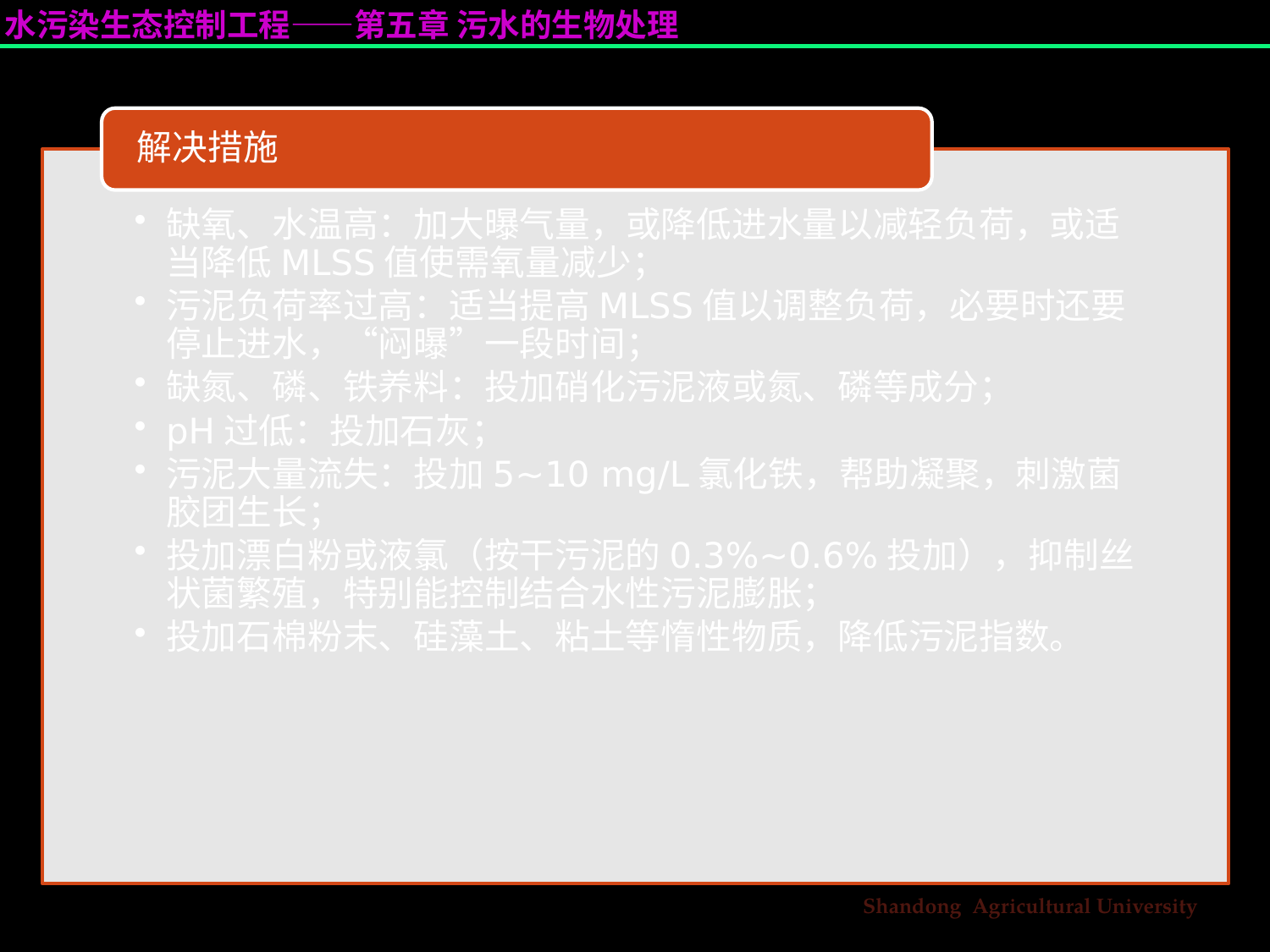

缺氧、水温高：加大曝气量，或降低进水量以减轻负荷，或适当降低MLSS值使需氧量减少；
污泥负荷率过高：适当提高MLSS值以调整负荷，必要时还要停止进水，“闷曝”一段时间；
缺氮、磷、铁养料：投加硝化污泥液或氮、磷等成分；
pH过低：投加石灰；
污泥大量流失：投加5~10 mg/L氯化铁，帮助凝聚，刺激菌胶团生长；
投加漂白粉或液氯（按干污泥的0.3%~0.6%投加），抑制丝状菌繁殖，特别能控制结合水性污泥膨胀；
投加石棉粉末、硅藻土、粘土等惰性物质，降低污泥指数。
解决措施